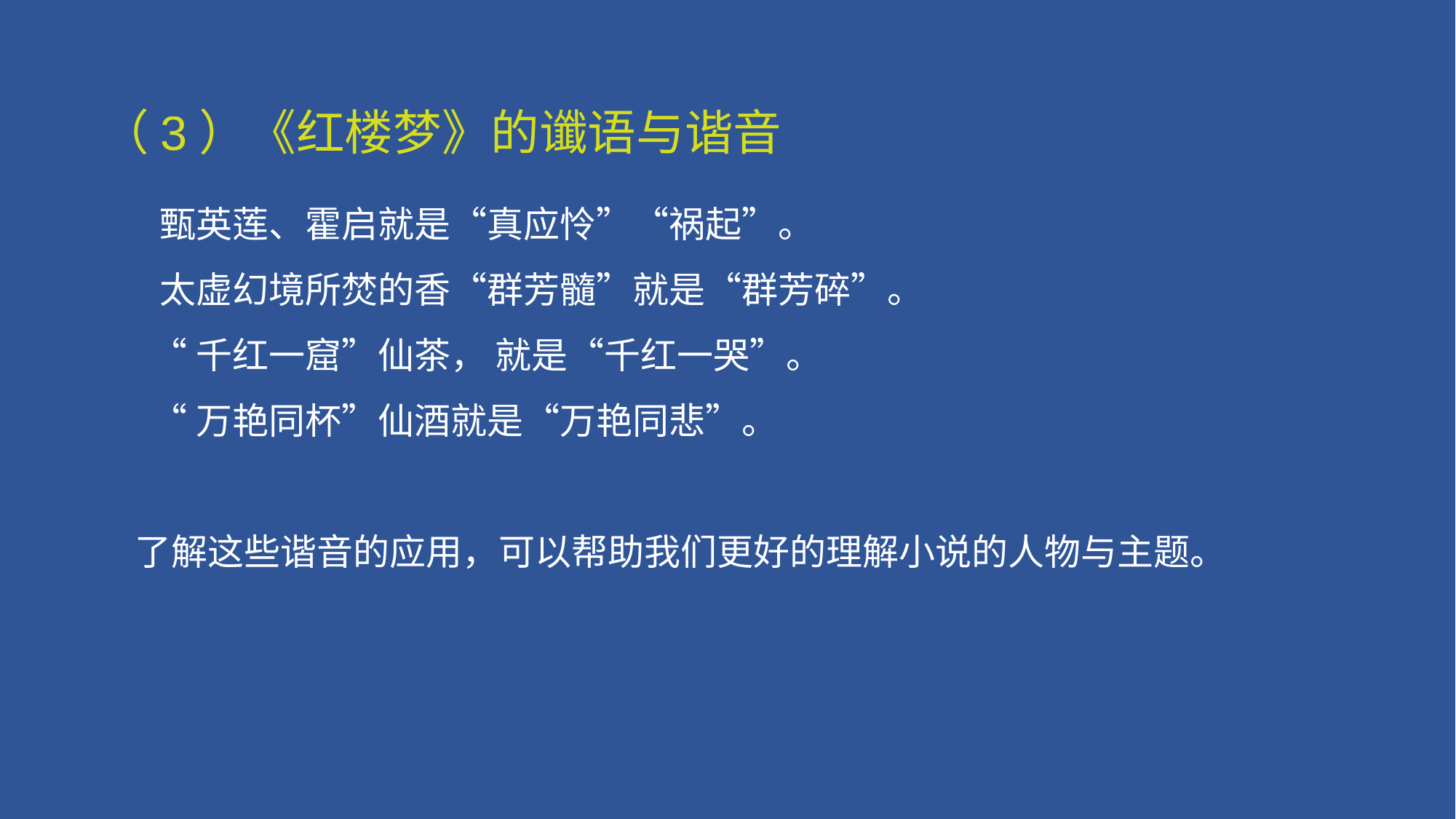

（3）《红楼梦》的谶语与谐音
    甄英莲、霍启就是“真应怜”“祸起”。
    太虚幻境所焚的香“群芳髓”就是“群芳碎”。
    “千红一窟”仙茶， 就是“千红一哭”。
    “万艳同杯”仙酒就是“万艳同悲”。

 了解这些谐音的应用，可以帮助我们更好的理解小说的人物与主题。